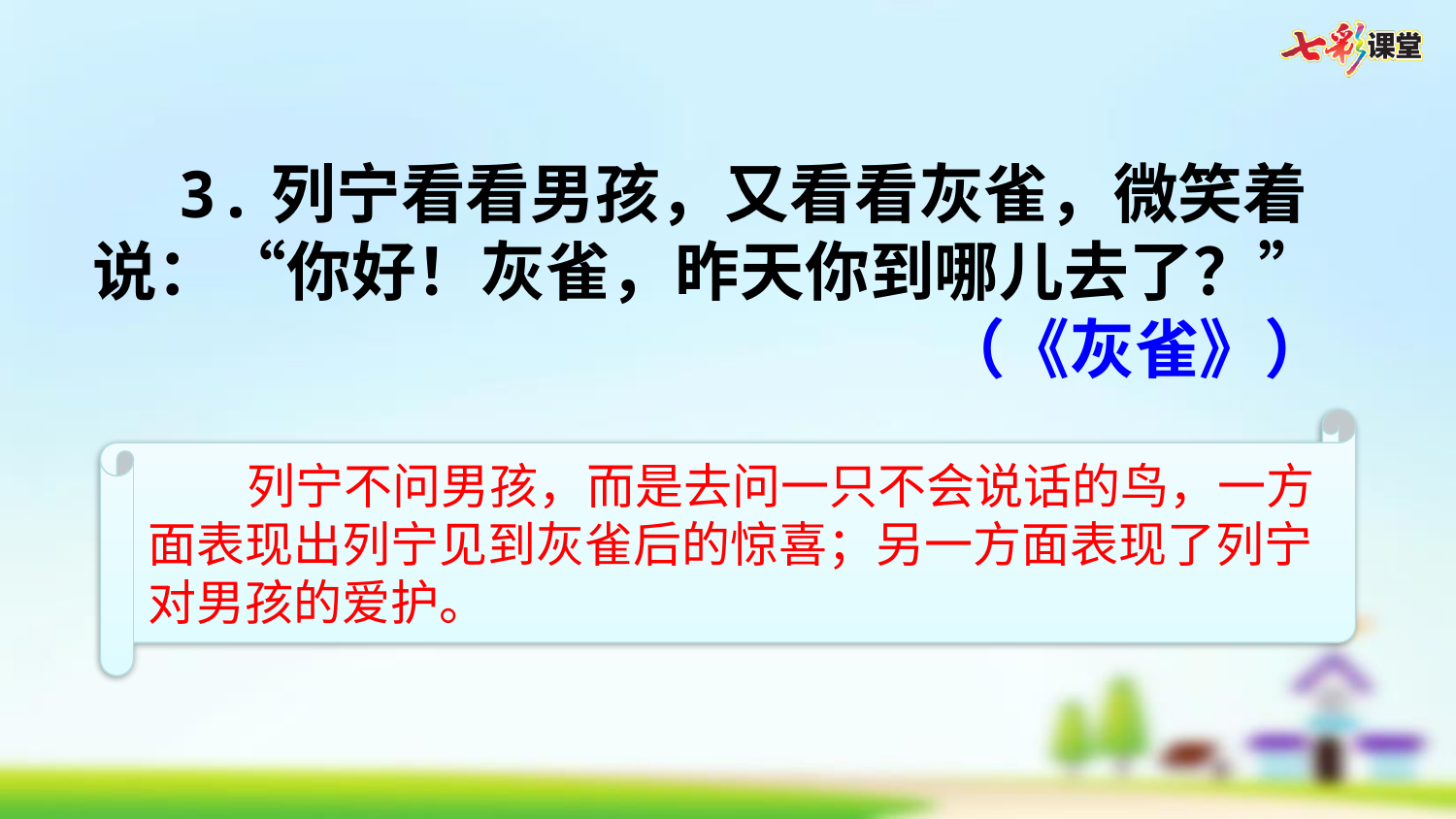

3.列宁看看男孩，又看看灰雀，微笑着说：“你好！灰雀，昨天你到哪儿去了？”
（《灰雀》）
        列宁不问男孩，而是去问一只不会说话的鸟，一方面表现出列宁见到灰雀后的惊喜；另一方面表现了列宁对男孩的爱护。